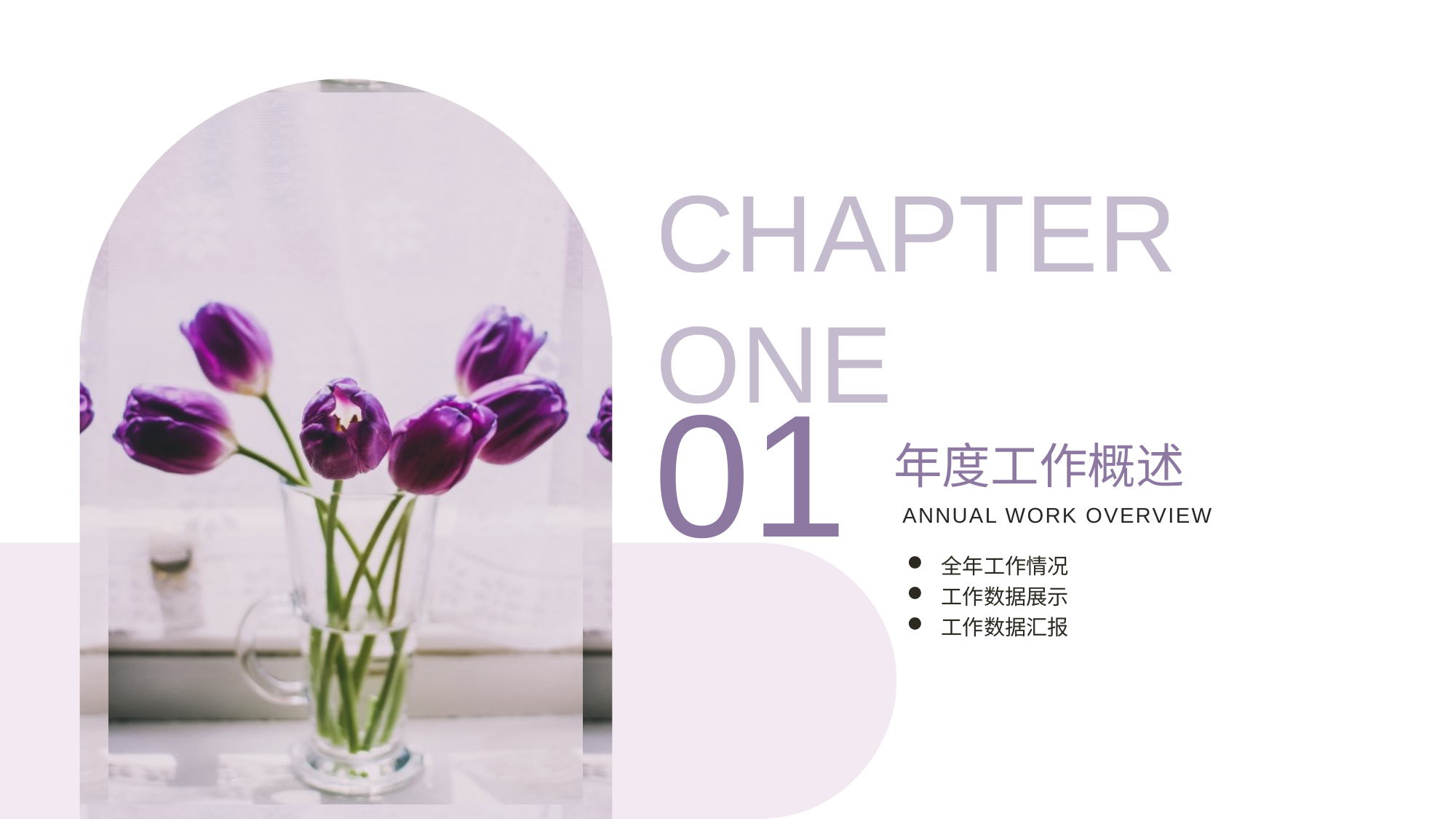

CHAPTER ONE
01
年度工作概述
Annual work overview
全年工作情况
工作数据展示
工作数据汇报